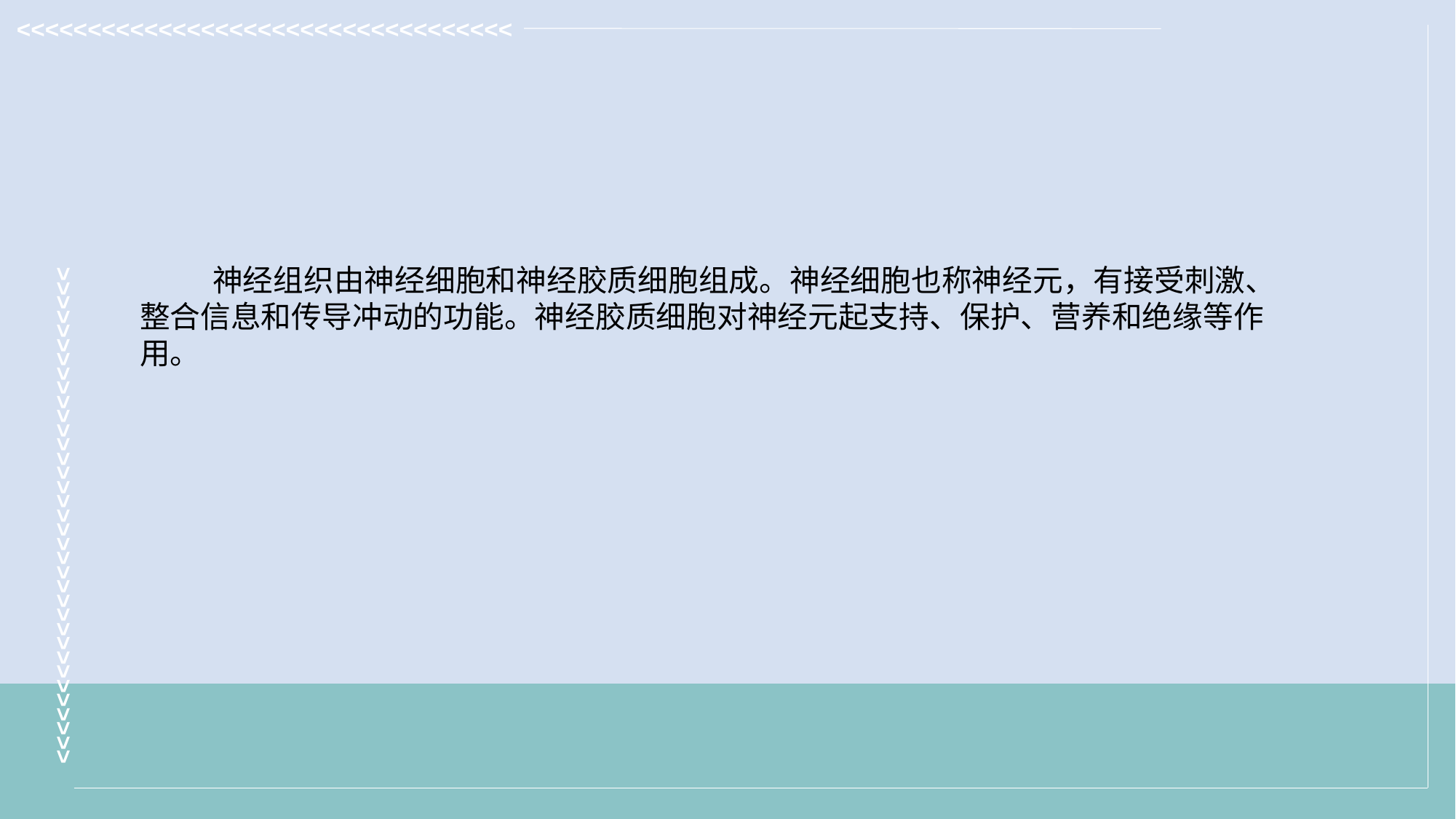

神经组织由神经细胞和神经胶质细胞组成。神经细胞也称神经元，有接受刺激、整合信息和传导冲动的功能。神经胶质细胞对神经元起支持、保护、营养和绝缘等作用。